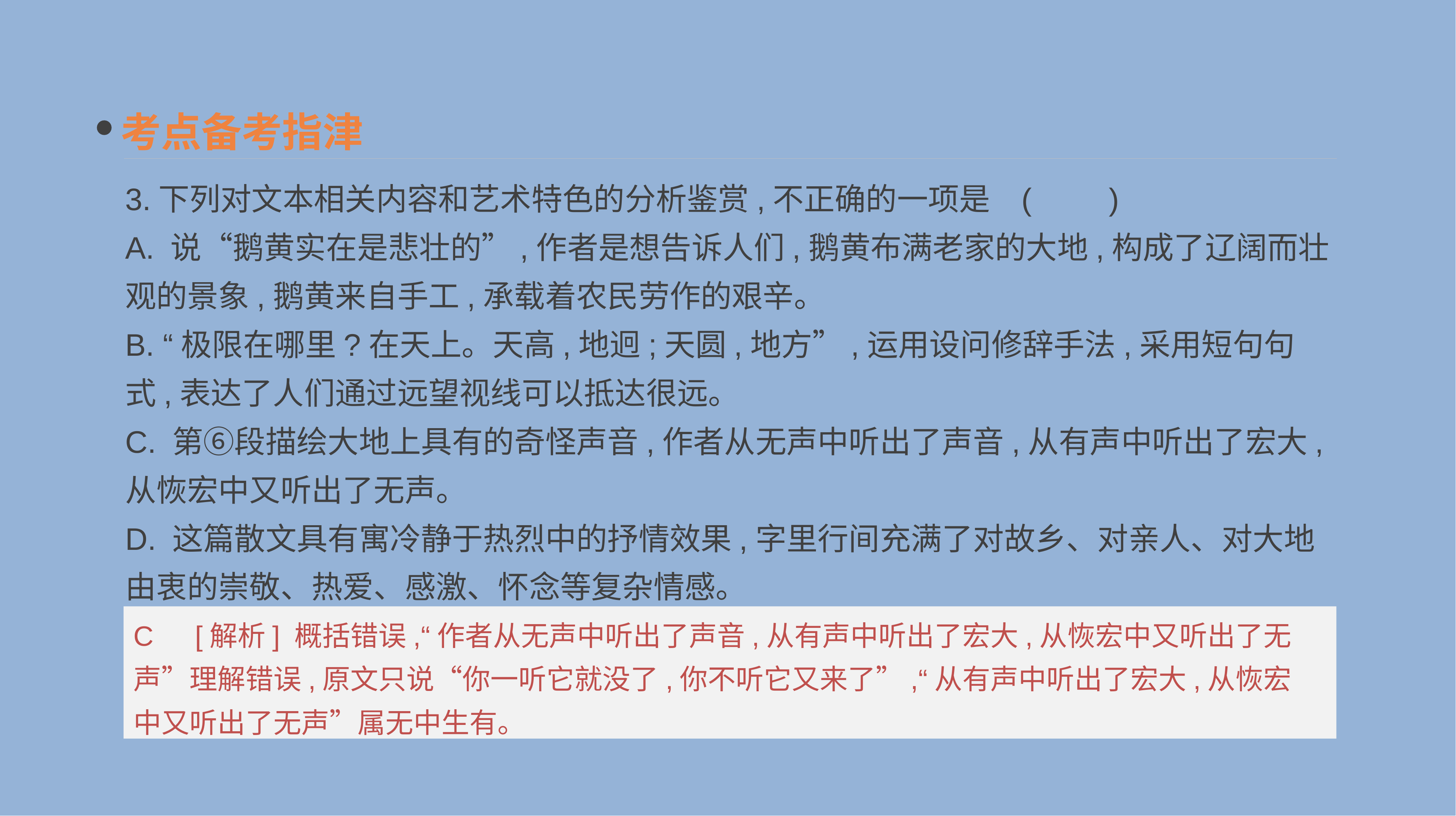

考点备考指津

3.下列对文本相关内容和艺术特色的分析鉴赏,不正确的一项是	(　　)
A. 说“鹅黄实在是悲壮的”,作者是想告诉人们,鹅黄布满老家的大地,构成了辽阔而壮观的景象,鹅黄来自手工,承载着农民劳作的艰辛。
B. “极限在哪里?在天上。天高,地迥;天圆,地方”,运用设问修辞手法,采用短句句式,表达了人们通过远望视线可以抵达很远。
C. 第⑥段描绘大地上具有的奇怪声音,作者从无声中听出了声音,从有声中听出了宏大,从恢宏中又听出了无声。
D. 这篇散文具有寓冷静于热烈中的抒情效果,字里行间充满了对故乡、对亲人、对大地由衷的崇敬、热爱、感激、怀念等复杂情感。
C　[解析] 概括错误,“作者从无声中听出了声音,从有声中听出了宏大,从恢宏中又听出了无声”理解错误,原文只说“你一听它就没了,你不听它又来了”,“从有声中听出了宏大,从恢宏中又听出了无声”属无中生有。